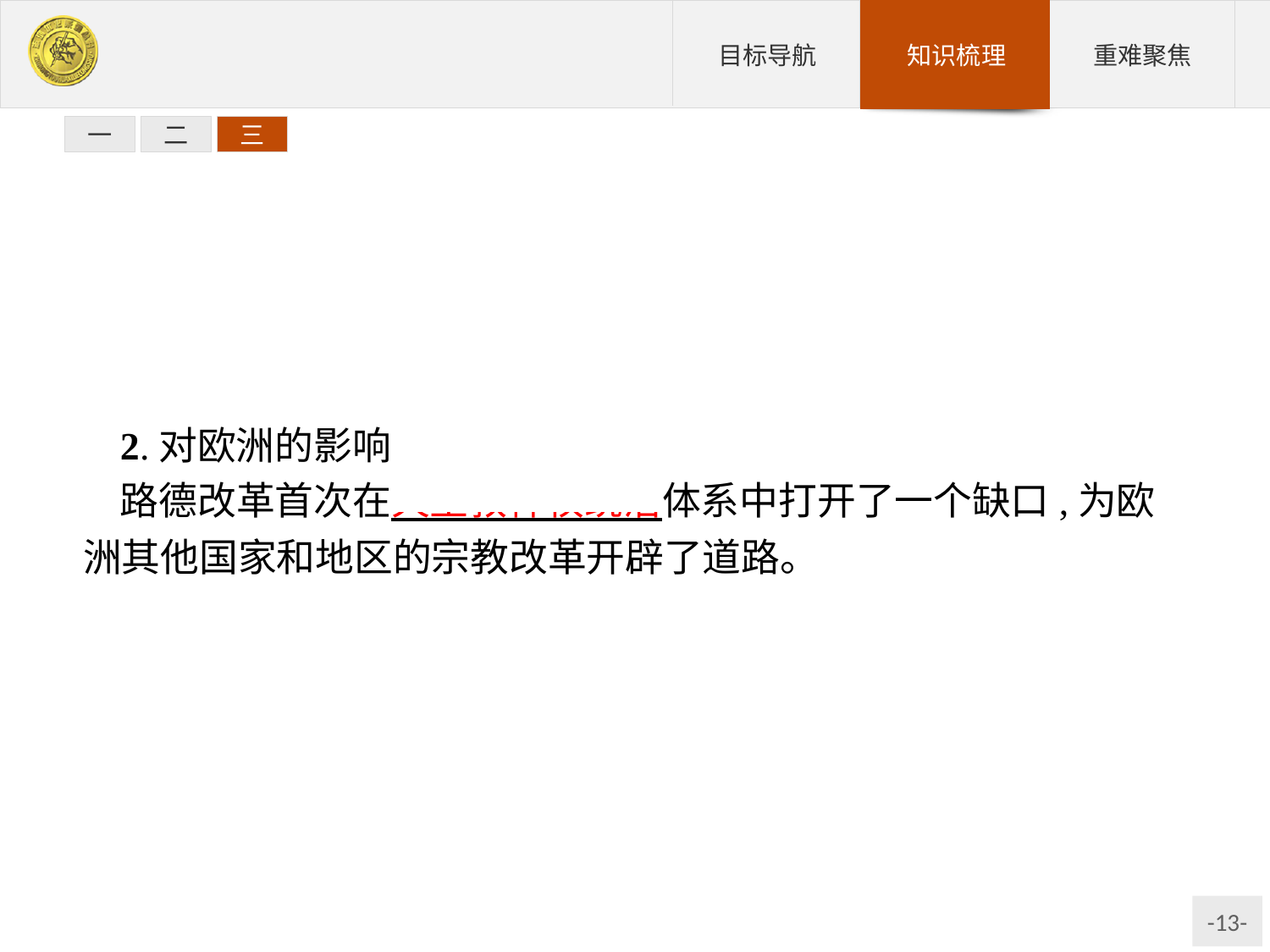

一
二
三
2.对欧洲的影响
路德改革首次在天主教神权统治体系中打开了一个缺口,为欧洲其他国家和地区的宗教改革开辟了道路。